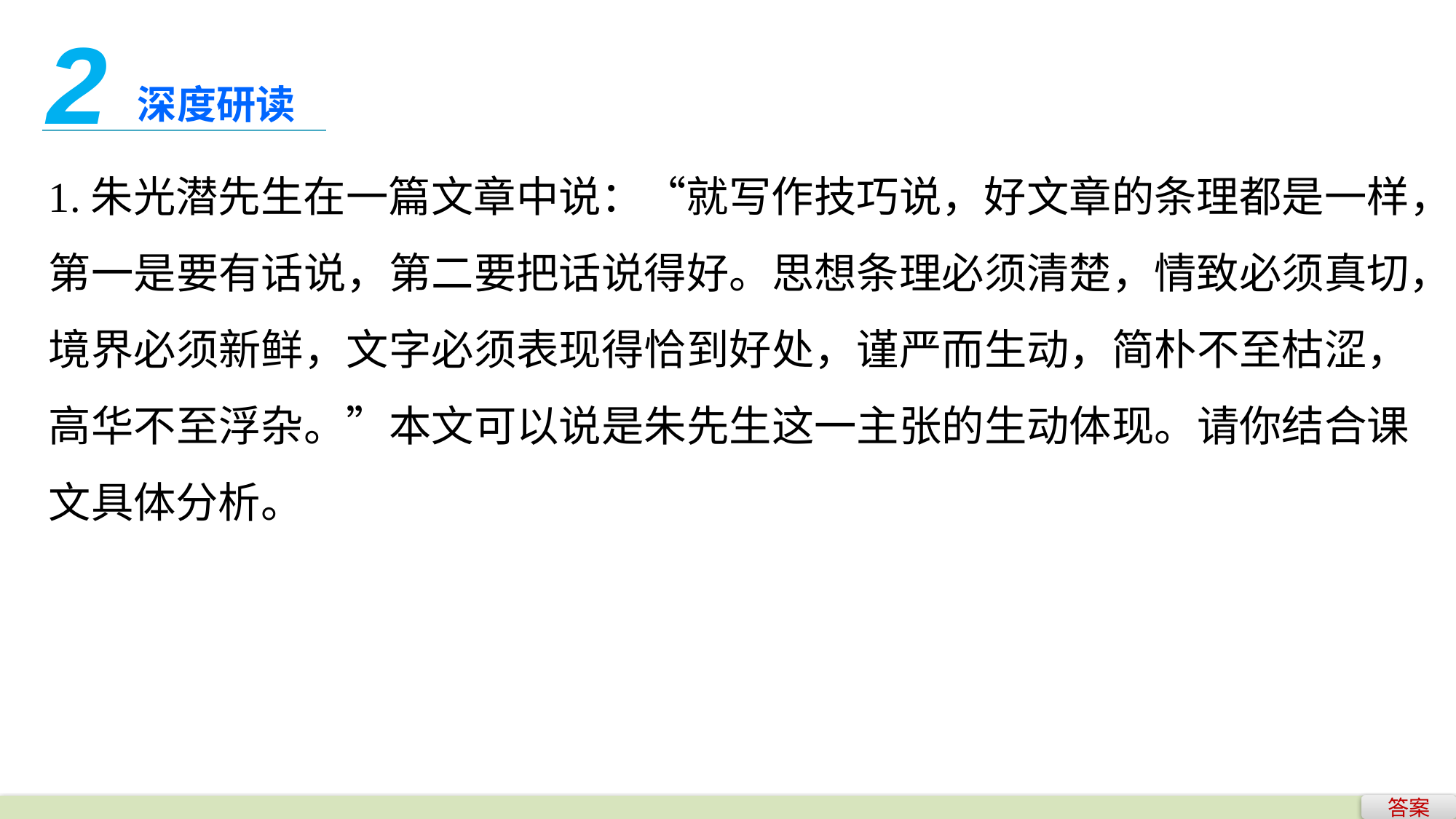

2
深度研读
1.朱光潜先生在一篇文章中说：“就写作技巧说，好文章的条理都是一样，第一是要有话说，第二要把话说得好。思想条理必须清楚，情致必须真切，境界必须新鲜，文字必须表现得恰到好处，谨严而生动，简朴不至枯涩，高华不至浮杂。”本文可以说是朱先生这一主张的生动体现。请你结合课文具体分析。
答案